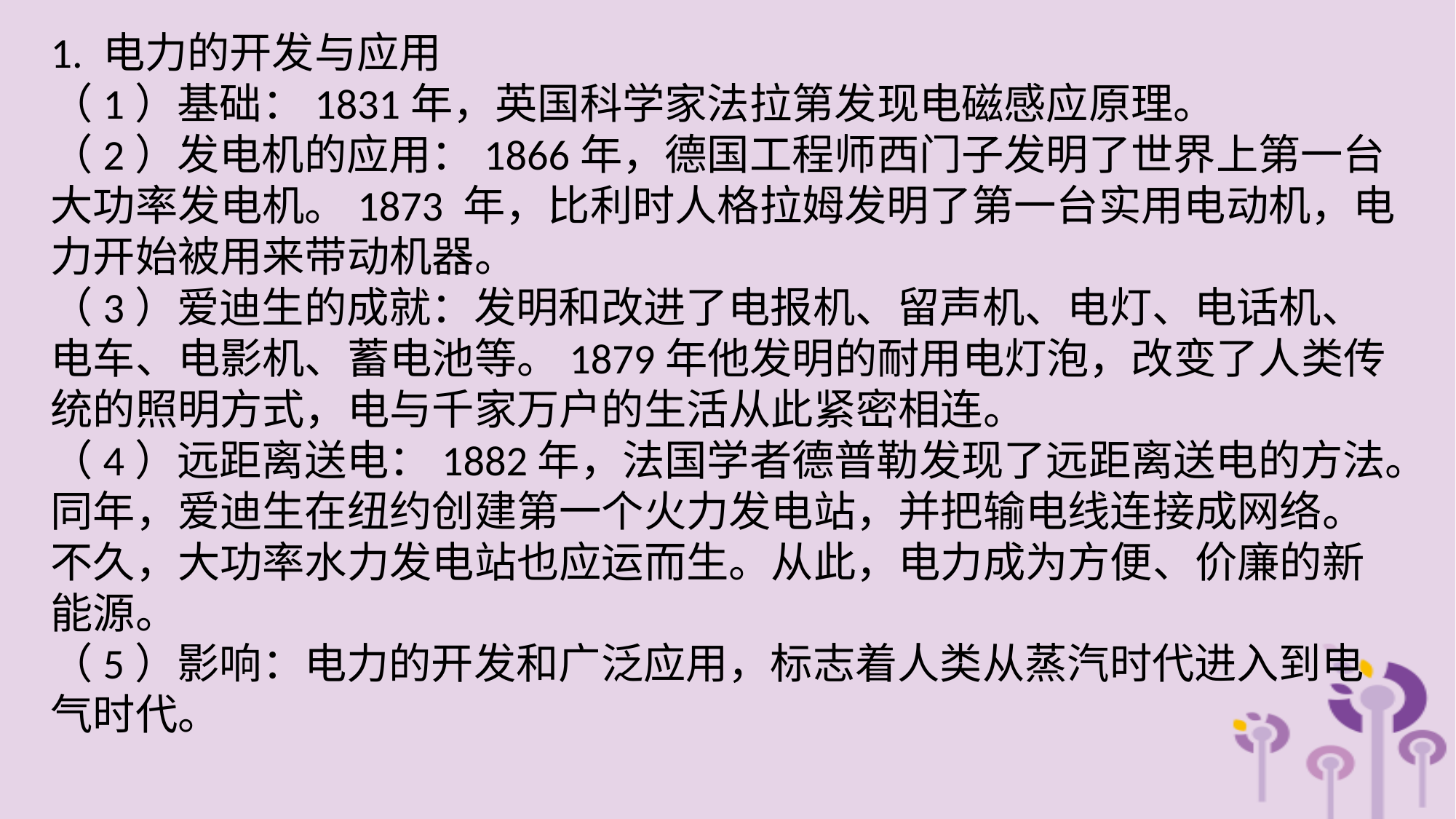

1. 电力的开发与应用
（1）基础：1831年，英国科学家法拉第发现电磁感应原理。
（2）发电机的应用：1866年，德国工程师西门子发明了世界上第一台大功率发电机。1873 年，比利时人格拉姆发明了第一台实用电动机，电力开始被用来带动机器。
（3）爱迪生的成就：发明和改进了电报机、留声机、电灯、电话机、电车、电影机、蓄电池等。1879年他发明的耐用电灯泡，改变了人类传统的照明方式，电与千家万户的生活从此紧密相连。
（4）远距离送电：1882年，法国学者德普勒发现了远距离送电的方法。同年，爱迪生在纽约创建第一个火力发电站，并把输电线连接成网络。不久，大功率水力发电站也应运而生。从此，电力成为方便、价廉的新能源。
（5）影响：电力的开发和广泛应用，标志着人类从蒸汽时代进入到电气时代。